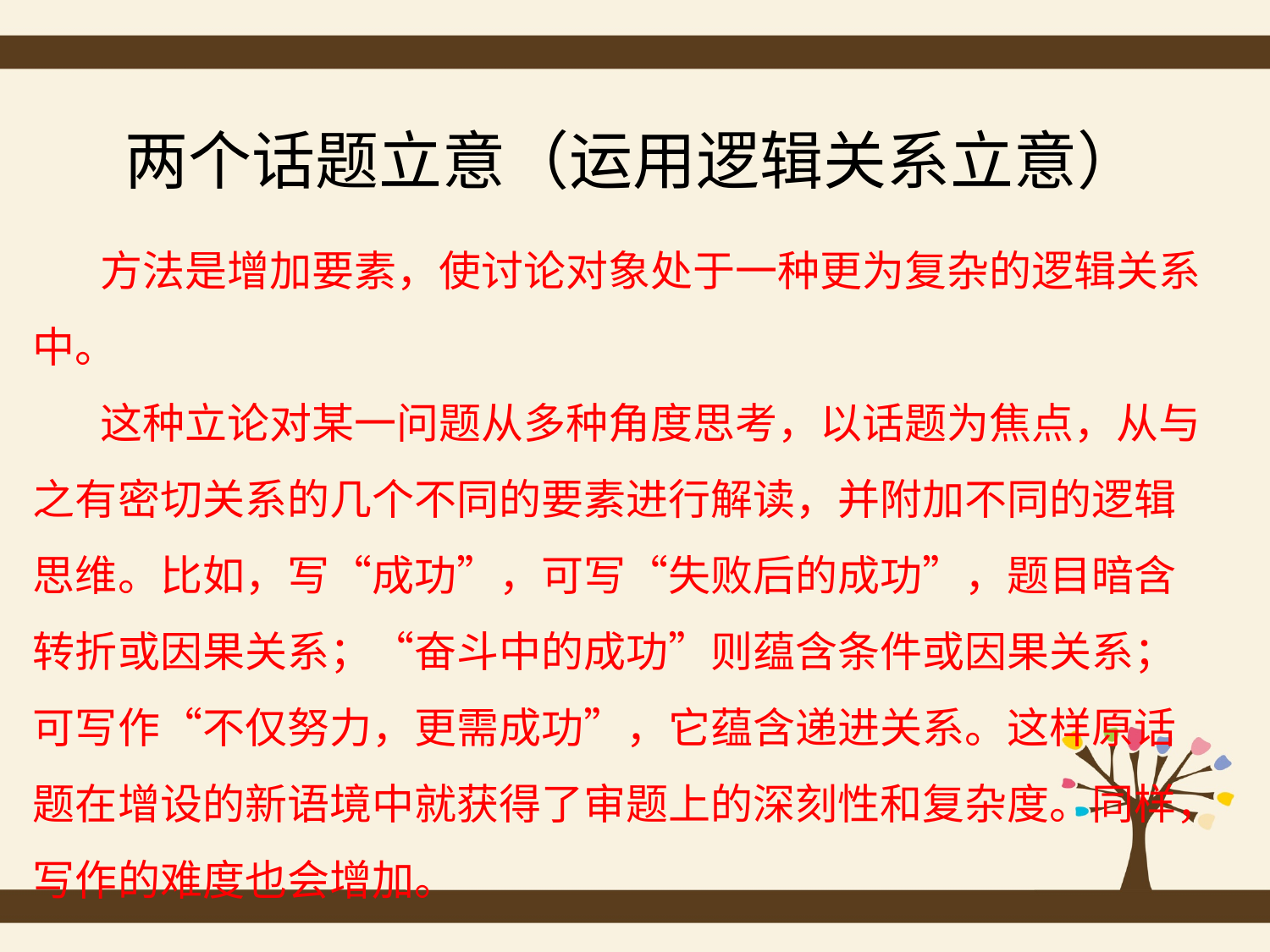

两个话题立意（运用逻辑关系立意）
      方法是增加要素，使讨论对象处于一种更为复杂的逻辑关系中。
      这种立论对某一问题从多种角度思考，以话题为焦点，从与之有密切关系的几个不同的要素进行解读，并附加不同的逻辑思维。比如，写“成功”，可写“失败后的成功”，题目暗含转折或因果关系；“奋斗中的成功”则蕴含条件或因果关系；可写作“不仅努力，更需成功”，它蕴含递进关系。这样原话题在增设的新语境中就获得了审题上的深刻性和复杂度。同样，写作的难度也会增加。